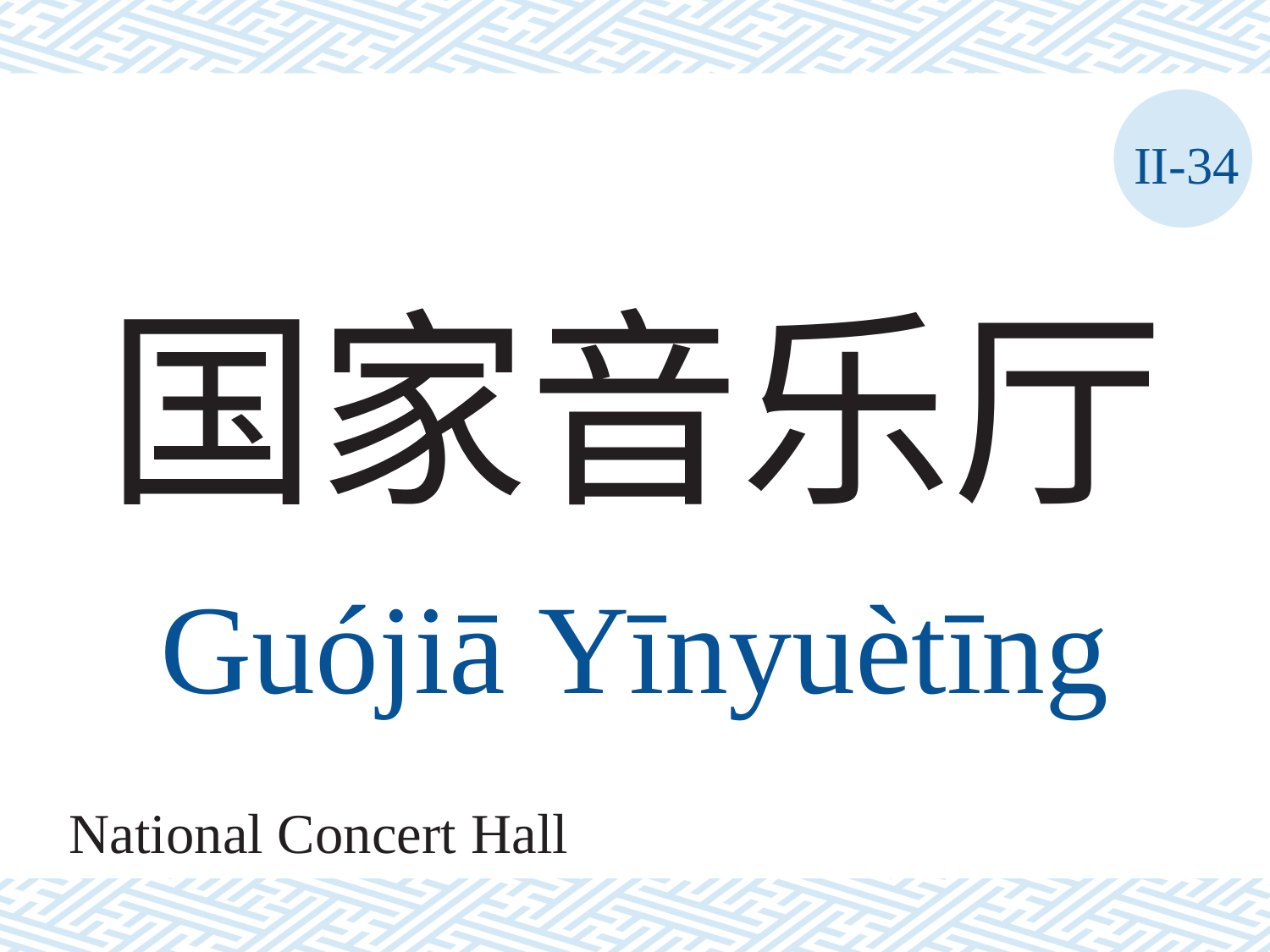

II-34
国家音乐厅
Guójiā Yīnyuètīng
National Concert Hall